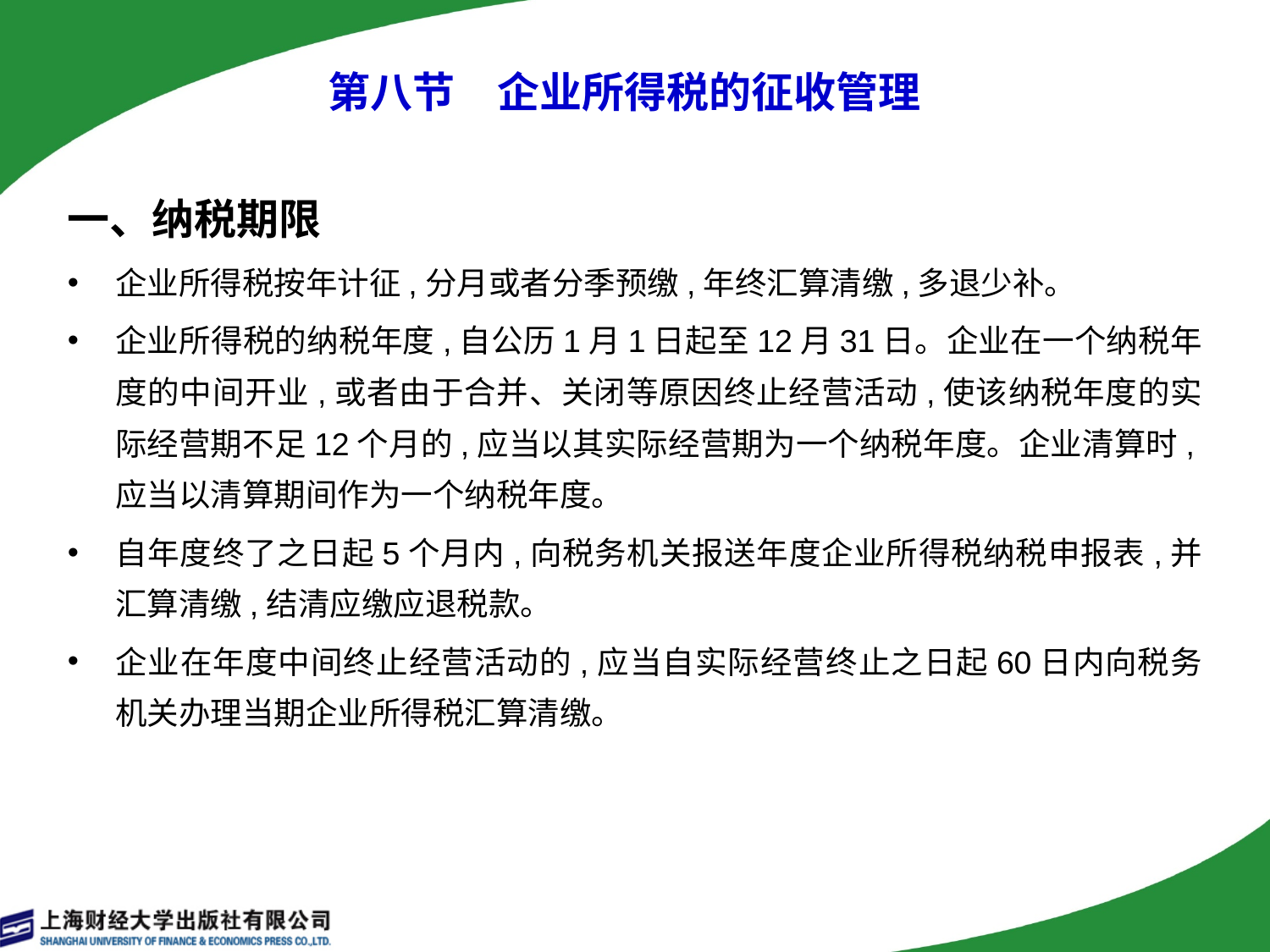

# 第八节　企业所得税的征收管理
一、纳税期限
企业所得税按年计征,分月或者分季预缴,年终汇算清缴,多退少补。
企业所得税的纳税年度,自公历1月1日起至12月31日。企业在一个纳税年度的中间开业,或者由于合并、关闭等原因终止经营活动,使该纳税年度的实际经营期不足12个月的,应当以其实际经营期为一个纳税年度。企业清算时,应当以清算期间作为一个纳税年度。
自年度终了之日起5个月内,向税务机关报送年度企业所得税纳税申报表,并汇算清缴,结清应缴应退税款。
企业在年度中间终止经营活动的,应当自实际经营终止之日起60日内向税务机关办理当期企业所得税汇算清缴。